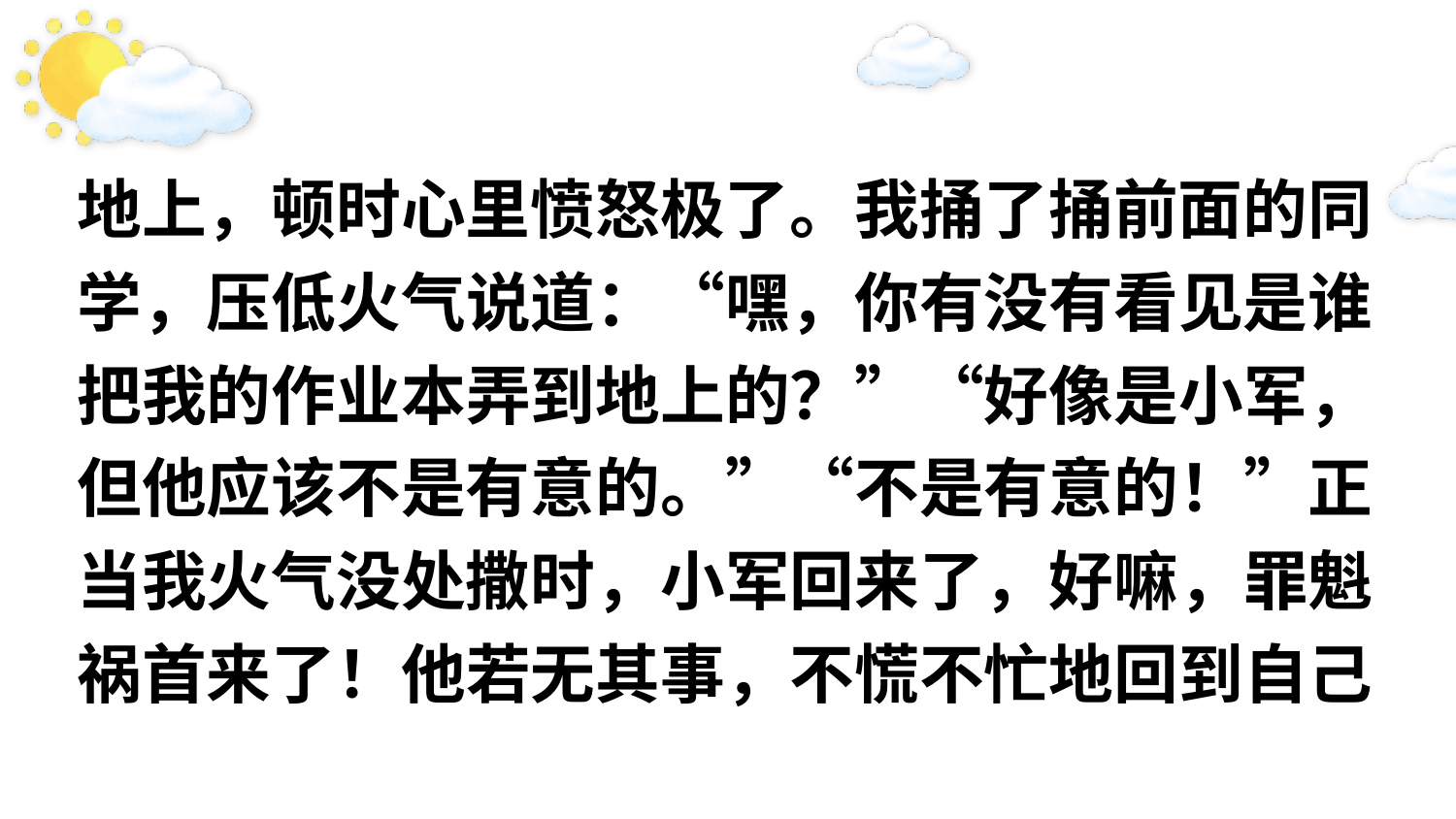

地上，顿时心里愤怒极了。我捅了捅前面的同学，压低火气说道：“嘿，你有没有看见是谁把我的作业本弄到地上的？”“好像是小军，但他应该不是有意的。”“不是有意的！”正当我火气没处撒时，小军回来了，好嘛，罪魁祸首来了！他若无其事，不慌不忙地回到自己